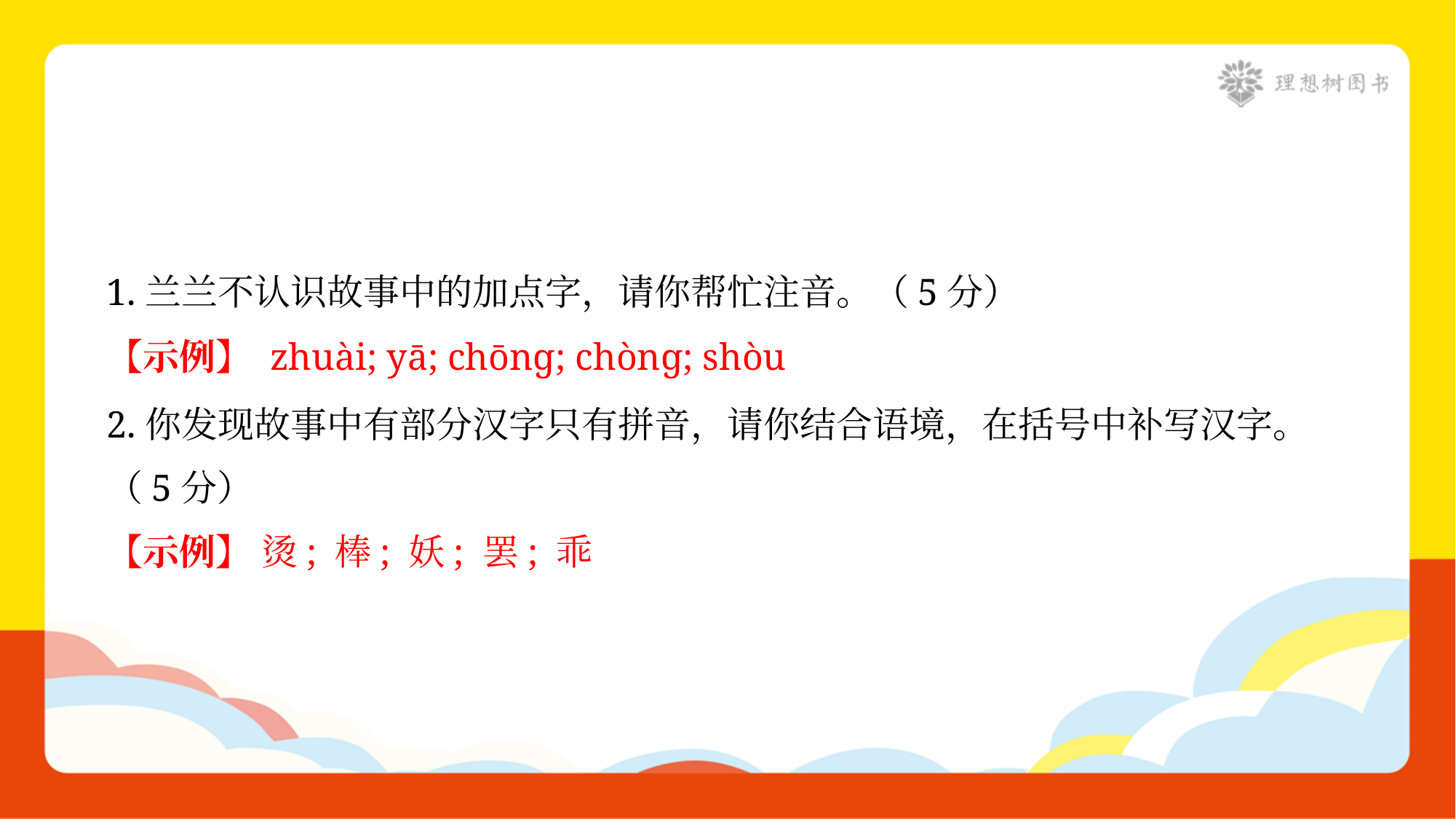

1.兰兰不认识故事中的加点字，请你帮忙注音。（5分）
【示例】 zhuài; yā; chōnɡ; chònɡ; shòu
2.你发现故事中有部分汉字只有拼音，请你结合语境，在括号中补写汉字。
（5分）
【示例】 烫; 棒; 妖; 罢; 乖